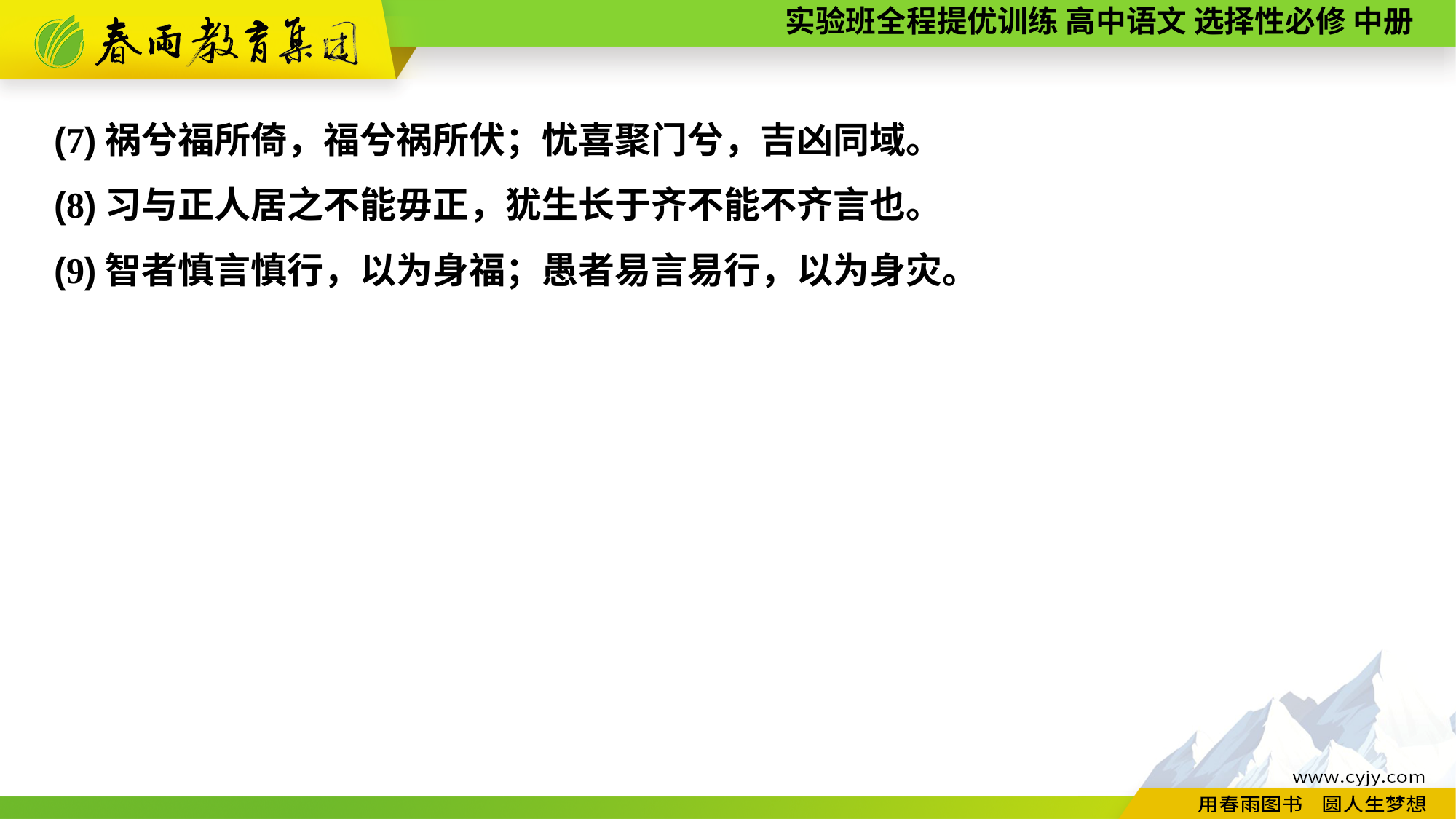

(7)祸兮福所倚，福兮祸所伏；忧喜聚门兮，吉凶同域。
(8)习与正人居之不能毋正，犹生长于齐不能不齐言也。
(9)智者慎言慎行，以为身福；愚者易言易行，以为身灾。